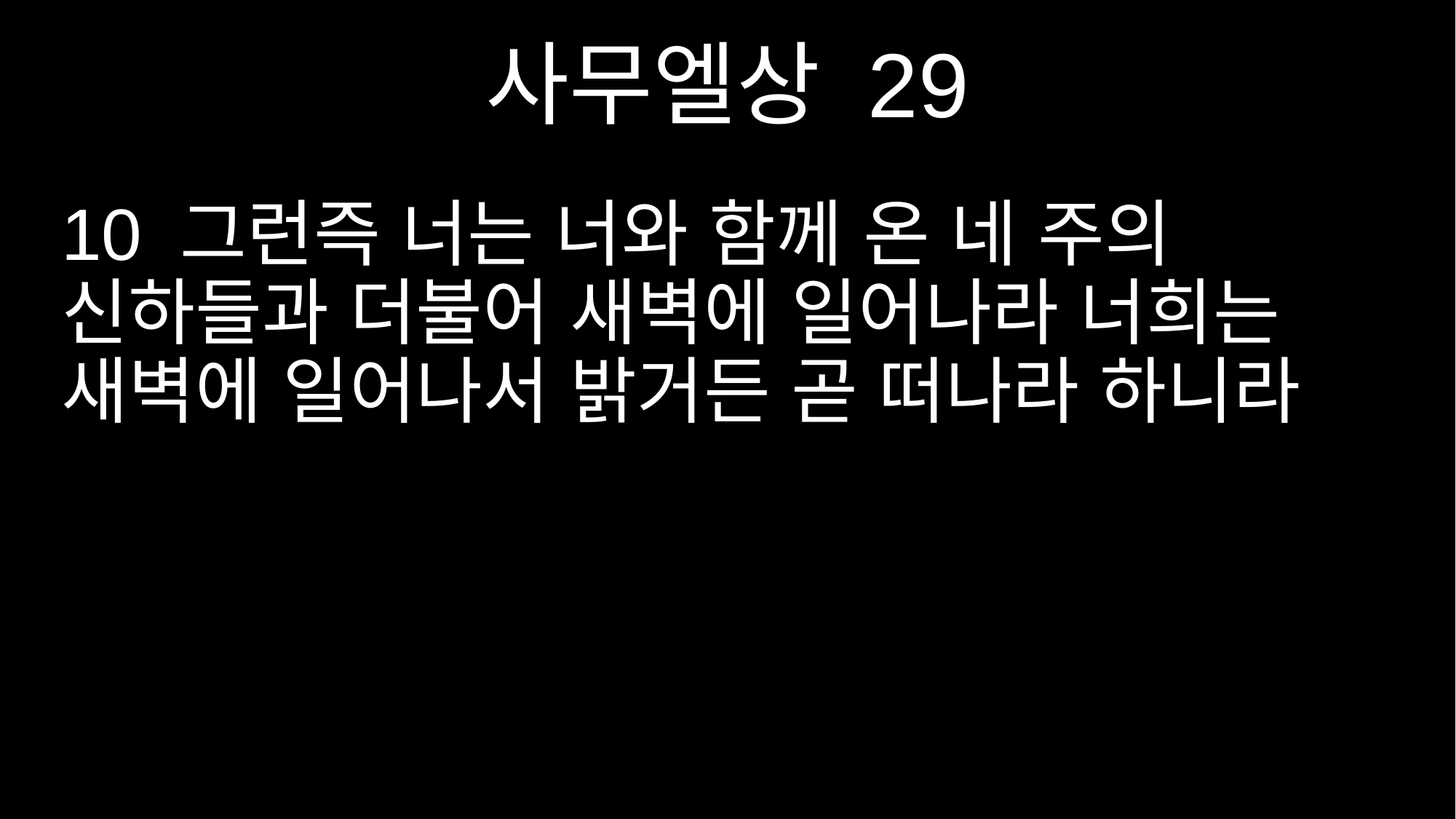

사무엘상 29
10 그런즉 너는 너와 함께 온 네 주의 신하들과 더불어 새벽에 일어나라 너희는 새벽에 일어나서 밝거든 곧 떠나라 하니라